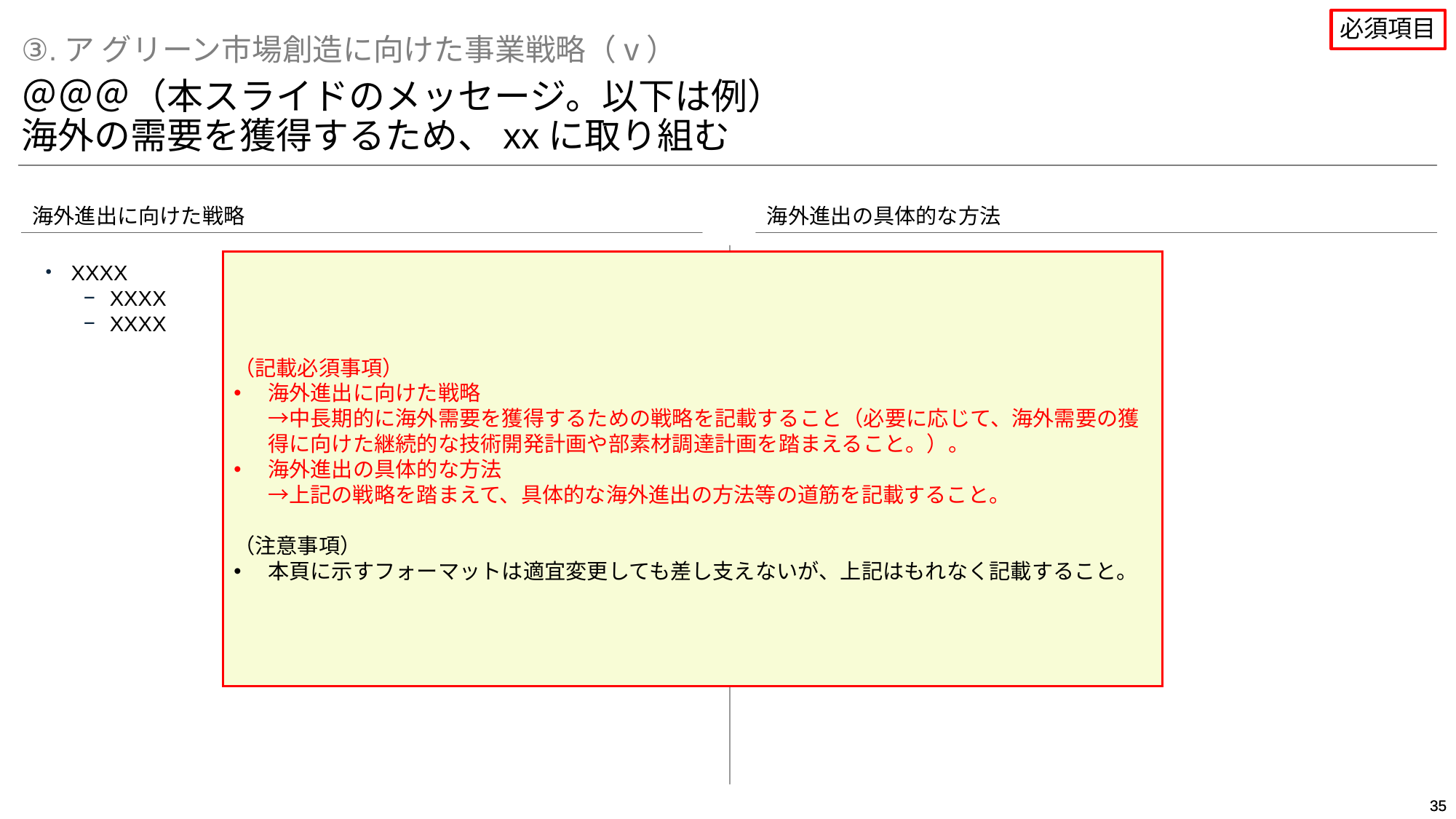

必須項目
③.ア グリーン市場創造に向けた事業戦略（ⅴ）
＠＠＠（本スライドのメッセージ。以下は例）
海外の需要を獲得するため、xxに取り組む
海外進出に向けた戦略
海外進出の具体的な方法
（記載必須事項）
海外進出に向けた戦略
→中長期的に海外需要を獲得するための戦略を記載すること（必要に応じて、海外需要の獲得に向けた継続的な技術開発計画や部素材調達計画を踏まえること。）。
海外進出の具体的な方法
→上記の戦略を踏まえて、具体的な海外進出の方法等の道筋を記載すること。

（注意事項）
本頁に示すフォーマットは適宜変更しても差し支えないが、上記はもれなく記載すること。
XXXX
XXXX
XXXX
XXXX
XXXX
XXXX